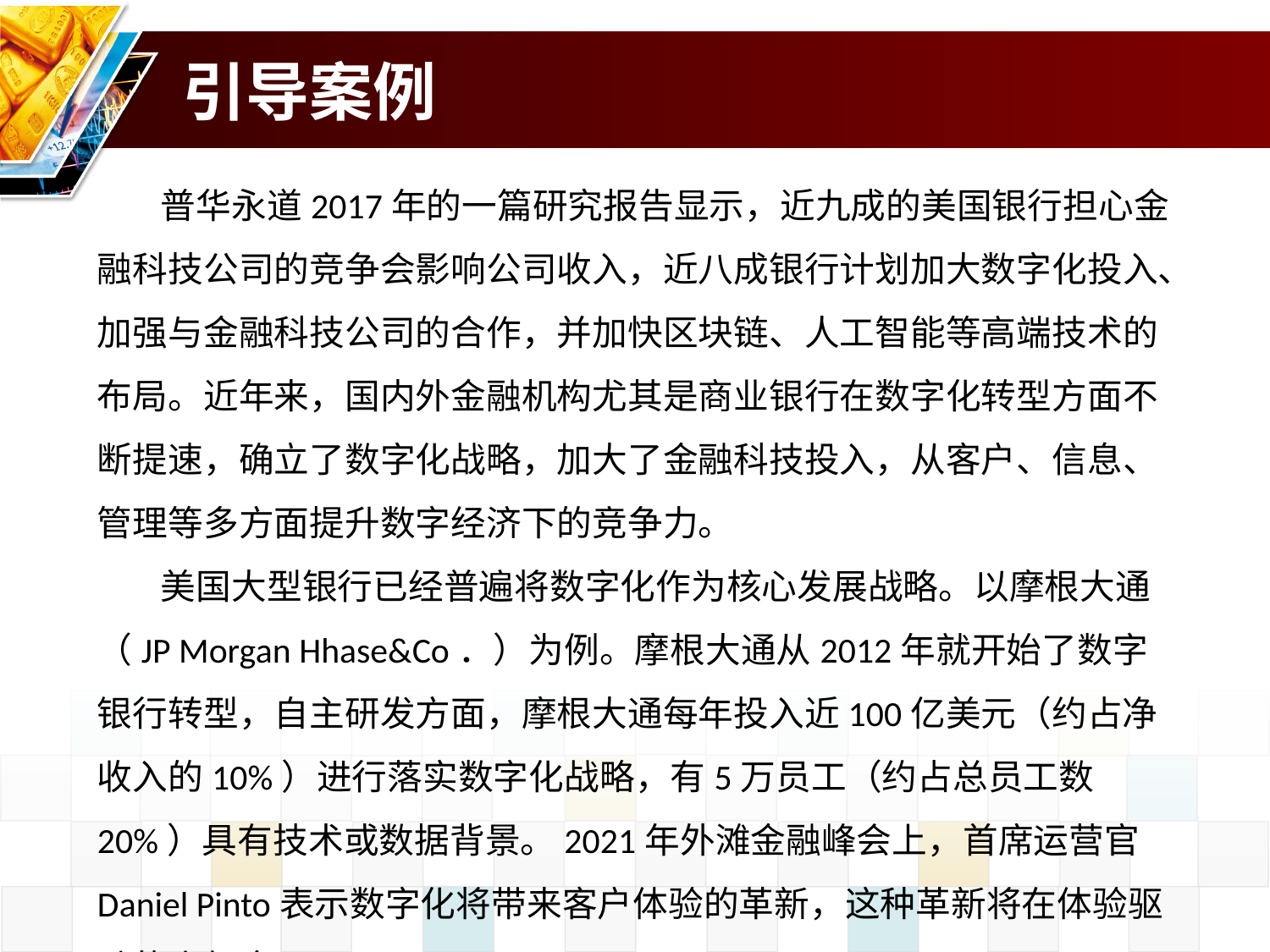

# 引导案例
普华永道2017年的一篇研究报告显示，近九成的美国银行担心金融科技公司的竞争会影响公司收入，近八成银行计划加大数字化投入、加强与金融科技公司的合作，并加快区块链、人工智能等高端技术的布局。近年来，国内外金融机构尤其是商业银行在数字化转型方面不断提速，确立了数字化战略，加大了金融科技投入，从客户、信息、管理等多方面提升数字经济下的竞争力。
美国大型银行已经普遍将数字化作为核心发展战略。以摩根大通（JP Morgan Hhase&Co．）为例。摩根大通从2012年就开始了数字银行转型，自主研发方面，摩根大通每年投入近100亿美元（约占净收入的10%）进行落实数字化战略，有5万员工（约占总员工数20%）具有技术或数据背景。2021年外滩金融峰会上，首席运营官Daniel Pinto表示数字化将带来客户体验的革新，这种革新将在体验驱动的小额金